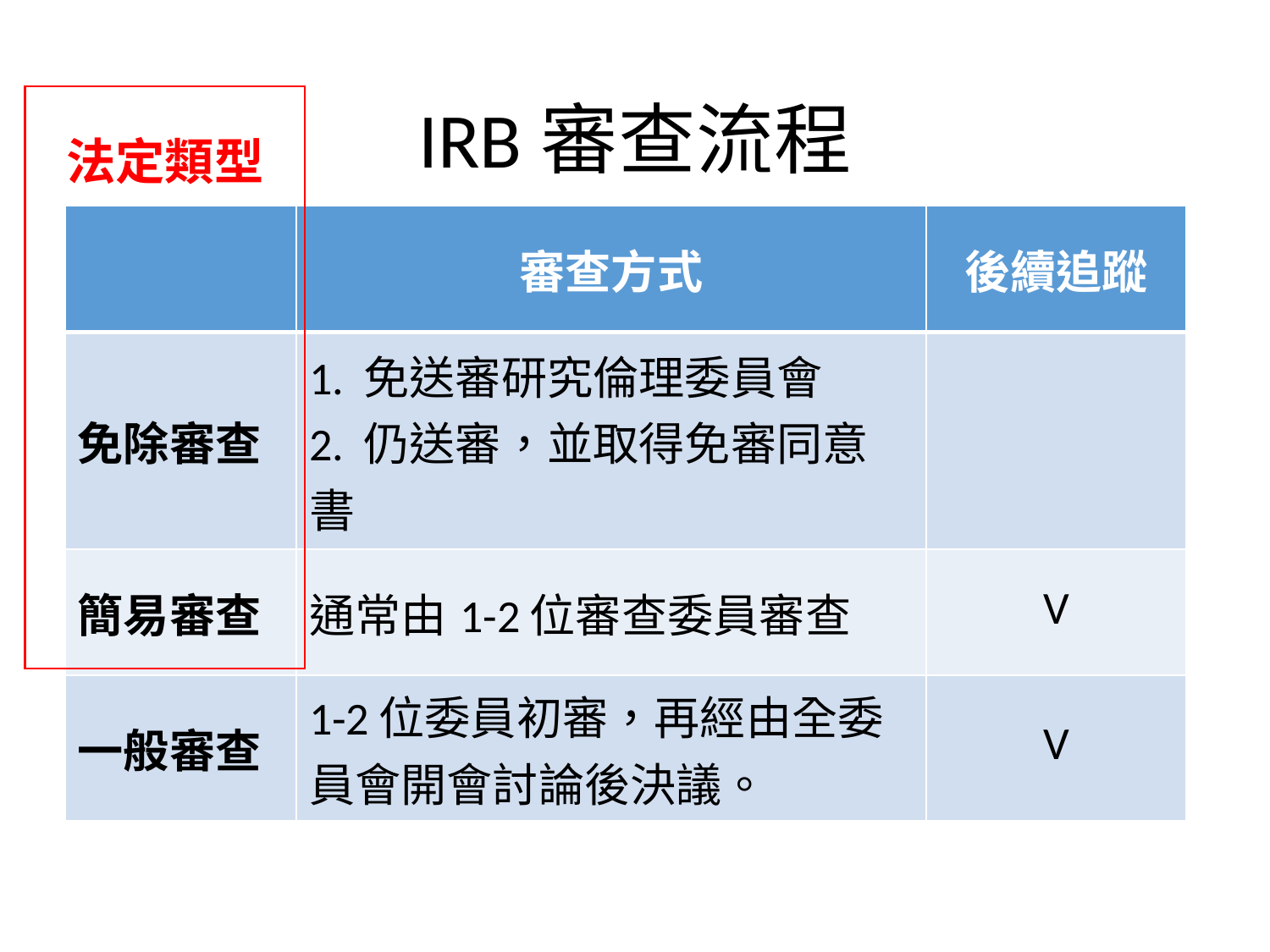

# IRB審查流程

法定類型
|  | 審查方式 | 後續追蹤 |
| --- | --- | --- |
| 免除審查 | 1. 免送審研究倫理委員會 2. 仍送審，並取得免審同意書 |  |
| 簡易審查 | 通常由1-2位審查委員審查 | V |
| 一般審查 | 1-2位委員初審，再經由全委員會開會討論後決議。 | V |